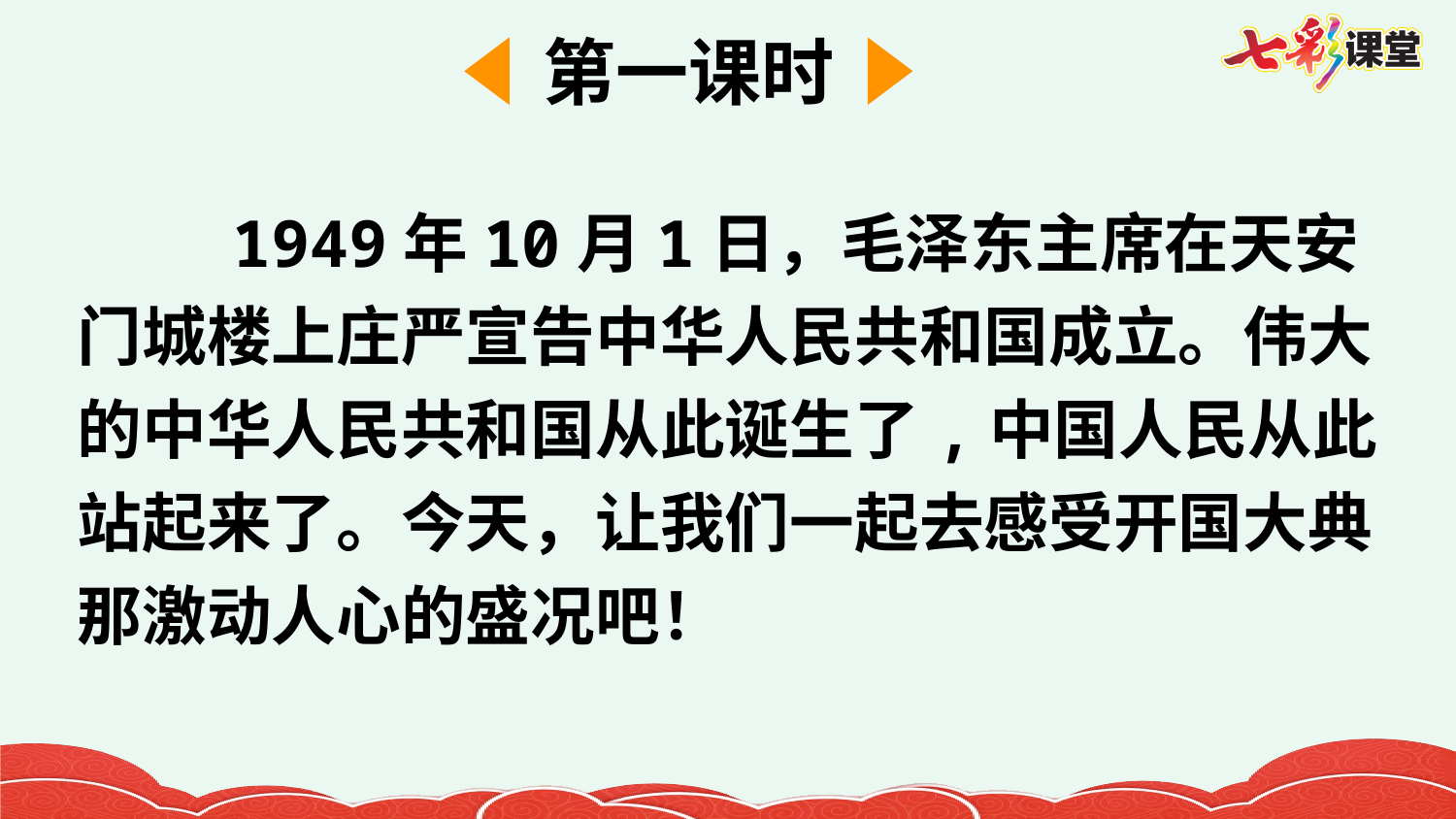

第一课时

    1949年10月1日，毛泽东主席在天安门城楼上庄严宣告中华人民共和国成立。伟大的中华人民共和国从此诞生了,中国人民从此站起来了。今天，让我们一起去感受开国大典那激动人心的盛况吧！